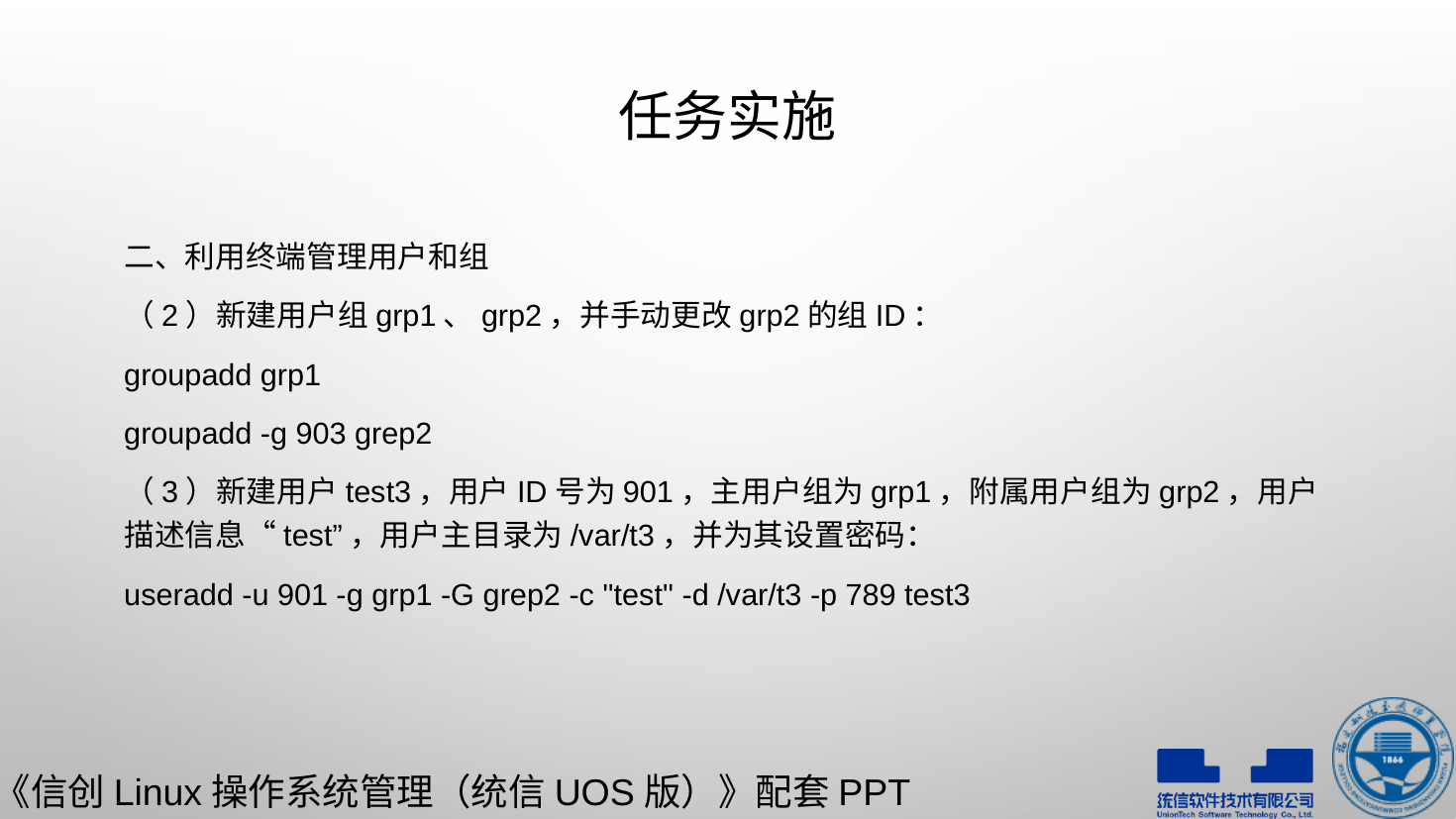

# 任务实施
二、利用终端管理用户和组
（2）新建用户组grp1、grp2，并手动更改grp2的组ID：
groupadd grp1
groupadd -g 903 grep2
（3）新建用户test3，用户ID号为901，主用户组为grp1，附属用户组为grp2，用户描述信息“test”，用户主目录为/var/t3，并为其设置密码：
useradd -u 901 -g grp1 -G grep2 -c "test" -d /var/t3 -p 789 test3